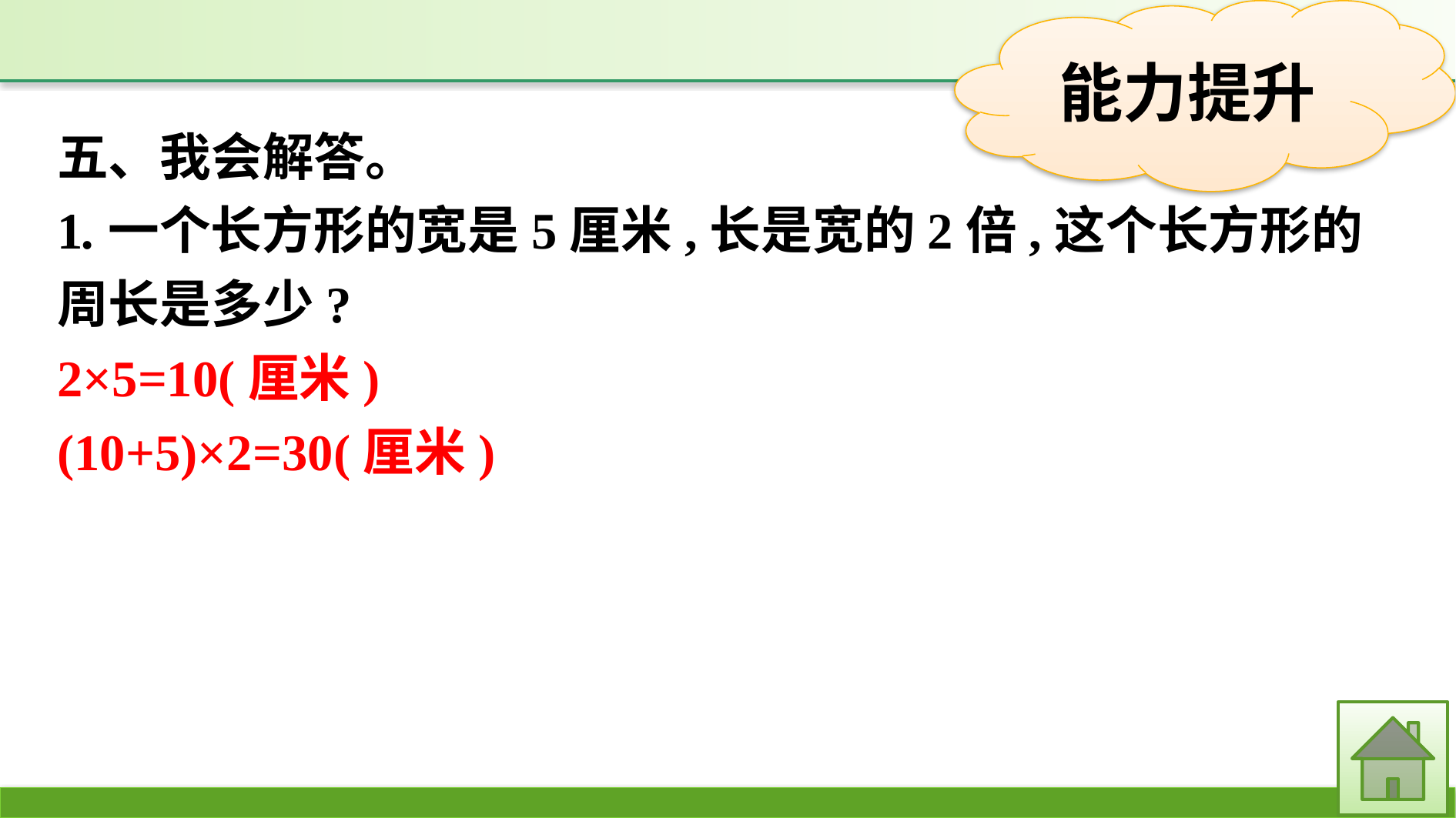

五、我会解答。
1.一个长方形的宽是5厘米,长是宽的2倍,这个长方形的周长是多少?
2×5=10(厘米)
(10+5)×2=30(厘米)